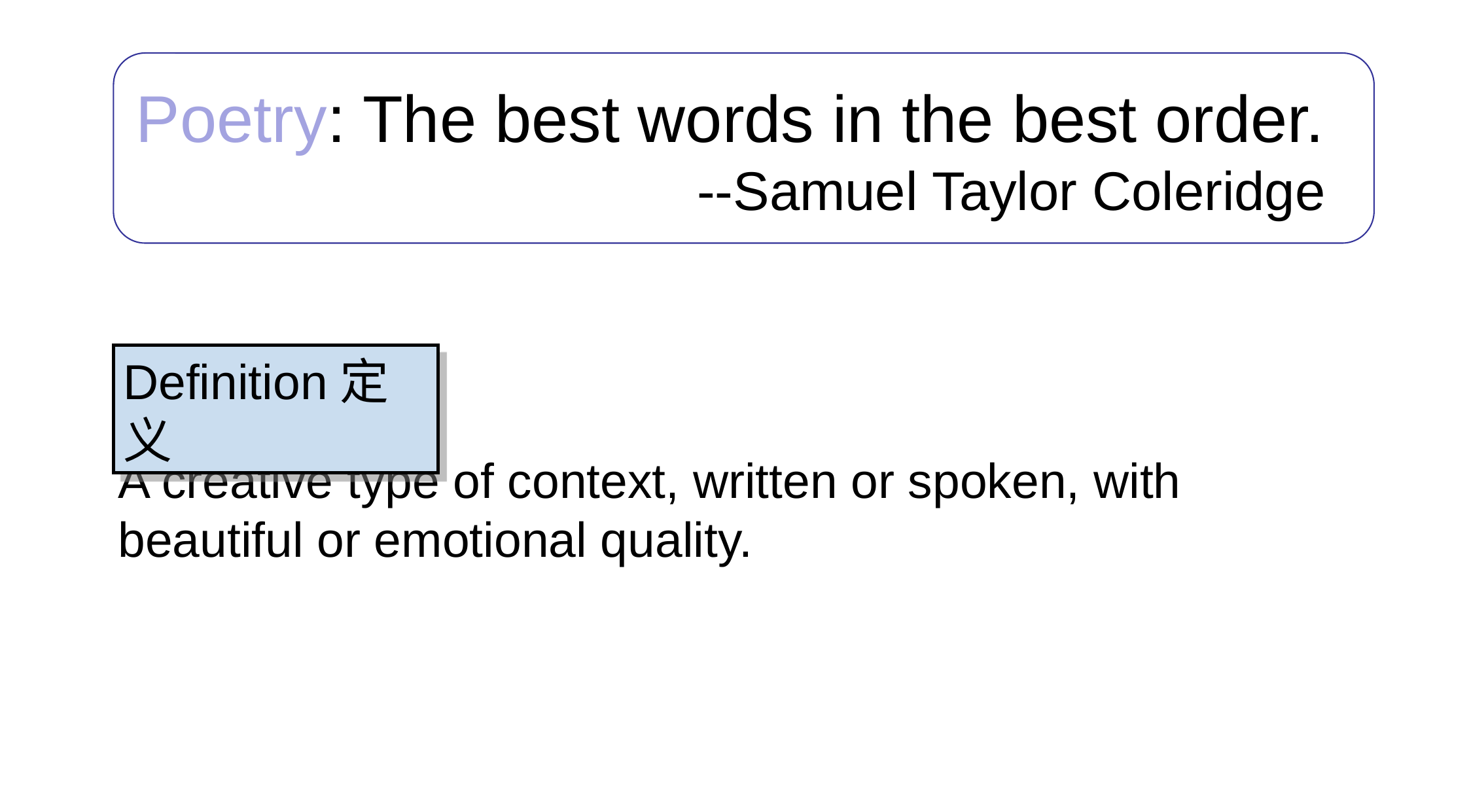

Poetry: The best words in the best order.
--Samuel Taylor Coleridge
# A creative type of context, written or spoken, with beautiful or emotional quality.
Definition定义